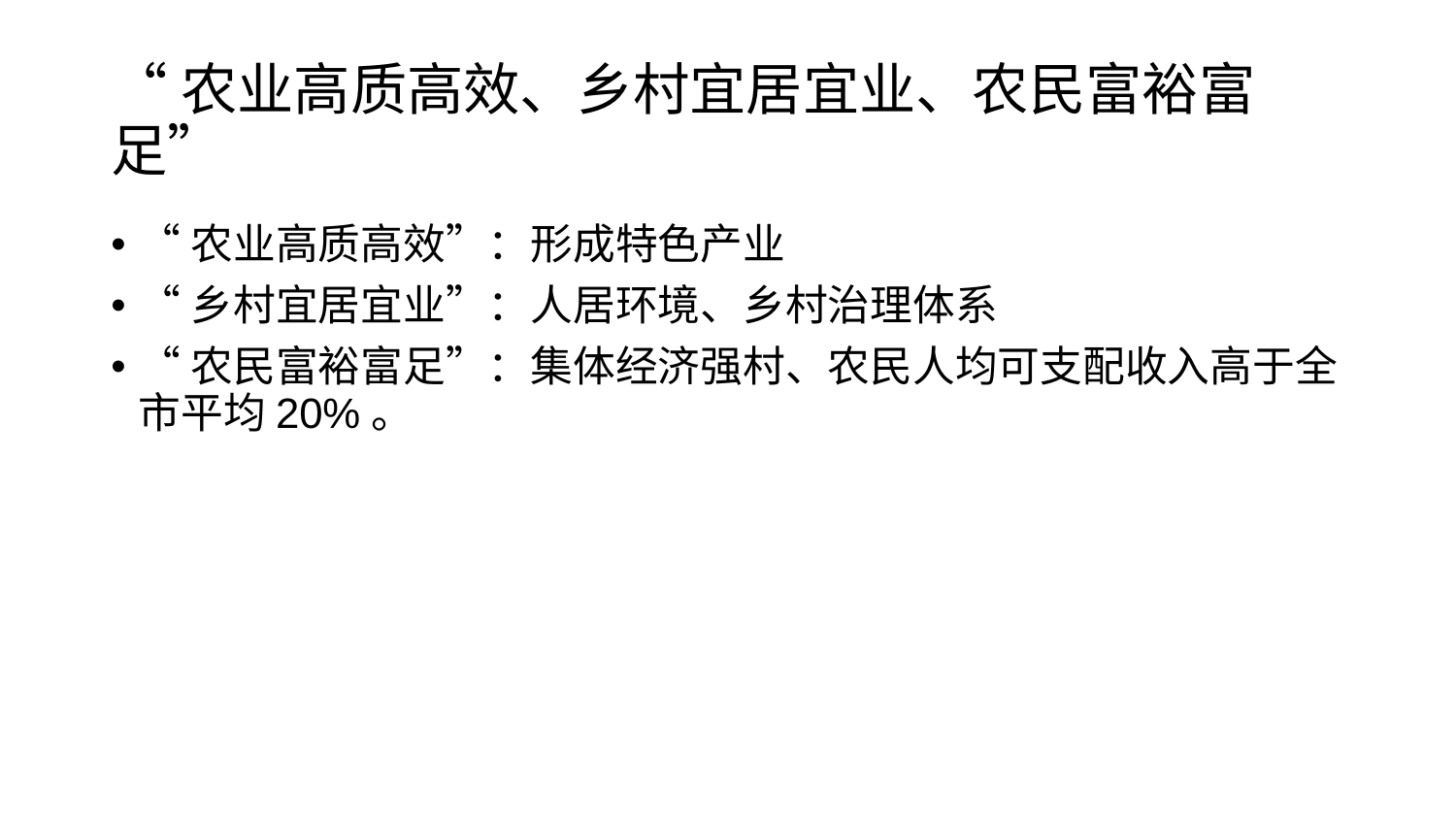

# “农业高质高效、乡村宜居宜业、农民富裕富足”
“农业高质高效”：形成特色产业
“乡村宜居宜业”：人居环境、乡村治理体系
“农民富裕富足”：集体经济强村、农民人均可支配收入高于全市平均20%。